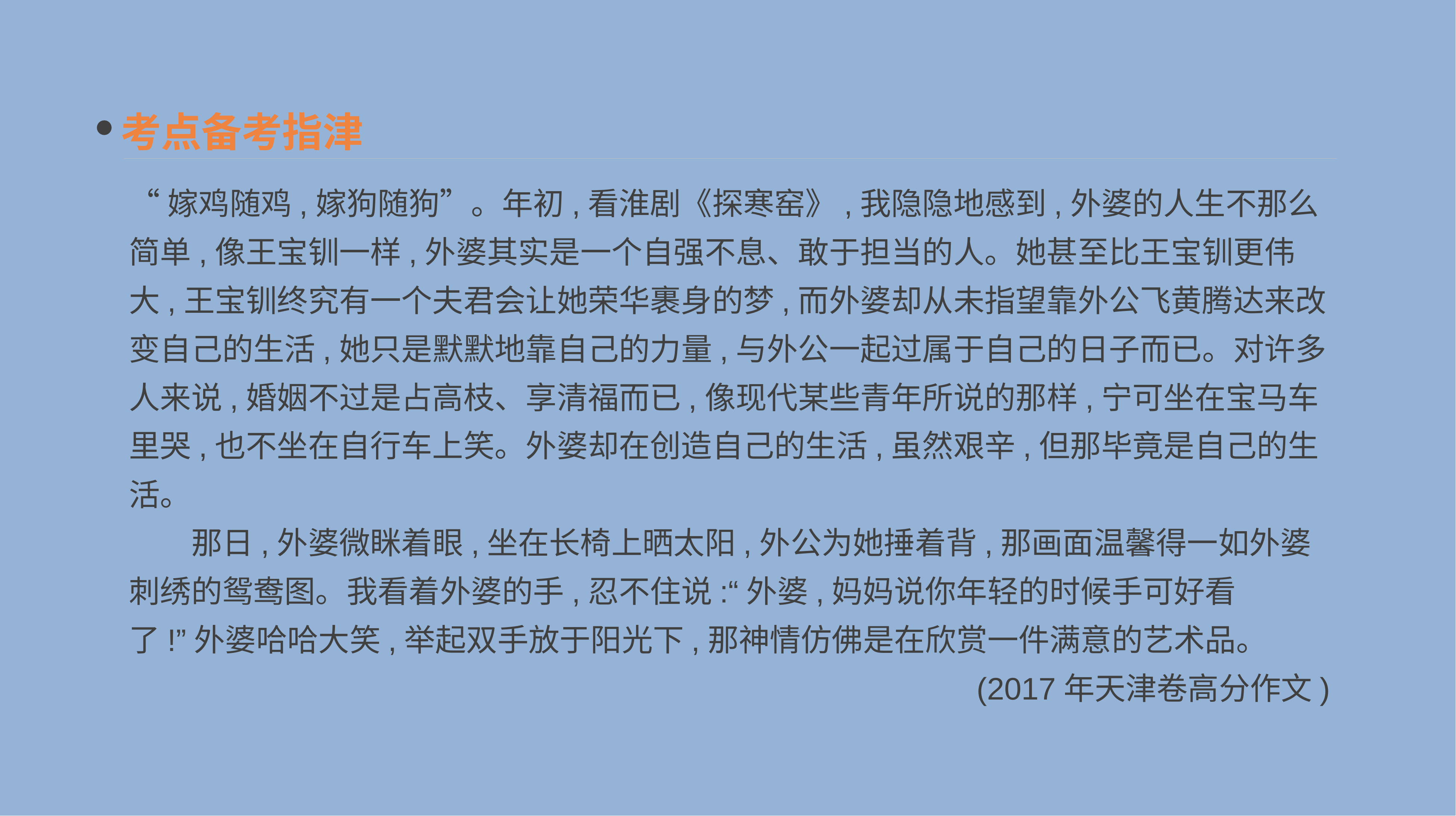

考点备考指津

“嫁鸡随鸡,嫁狗随狗”。年初,看淮剧《探寒窑》,我隐隐地感到,外婆的人生不那么简单,像王宝钏一样,外婆其实是一个自强不息、敢于担当的人。她甚至比王宝钏更伟大,王宝钏终究有一个夫君会让她荣华裹身的梦,而外婆却从未指望靠外公飞黄腾达来改变自己的生活,她只是默默地靠自己的力量,与外公一起过属于自己的日子而已。对许多人来说,婚姻不过是占高枝、享清福而已,像现代某些青年所说的那样,宁可坐在宝马车里哭,也不坐在自行车上笑。外婆却在创造自己的生活,虽然艰辛,但那毕竟是自己的生活。
　　那日,外婆微眯着眼,坐在长椅上晒太阳,外公为她捶着背,那画面温馨得一如外婆刺绣的鸳鸯图。我看着外婆的手,忍不住说:“外婆,妈妈说你年轻的时候手可好看了!”外婆哈哈大笑,举起双手放于阳光下,那神情仿佛是在欣赏一件满意的艺术品。
(2017年天津卷高分作文)